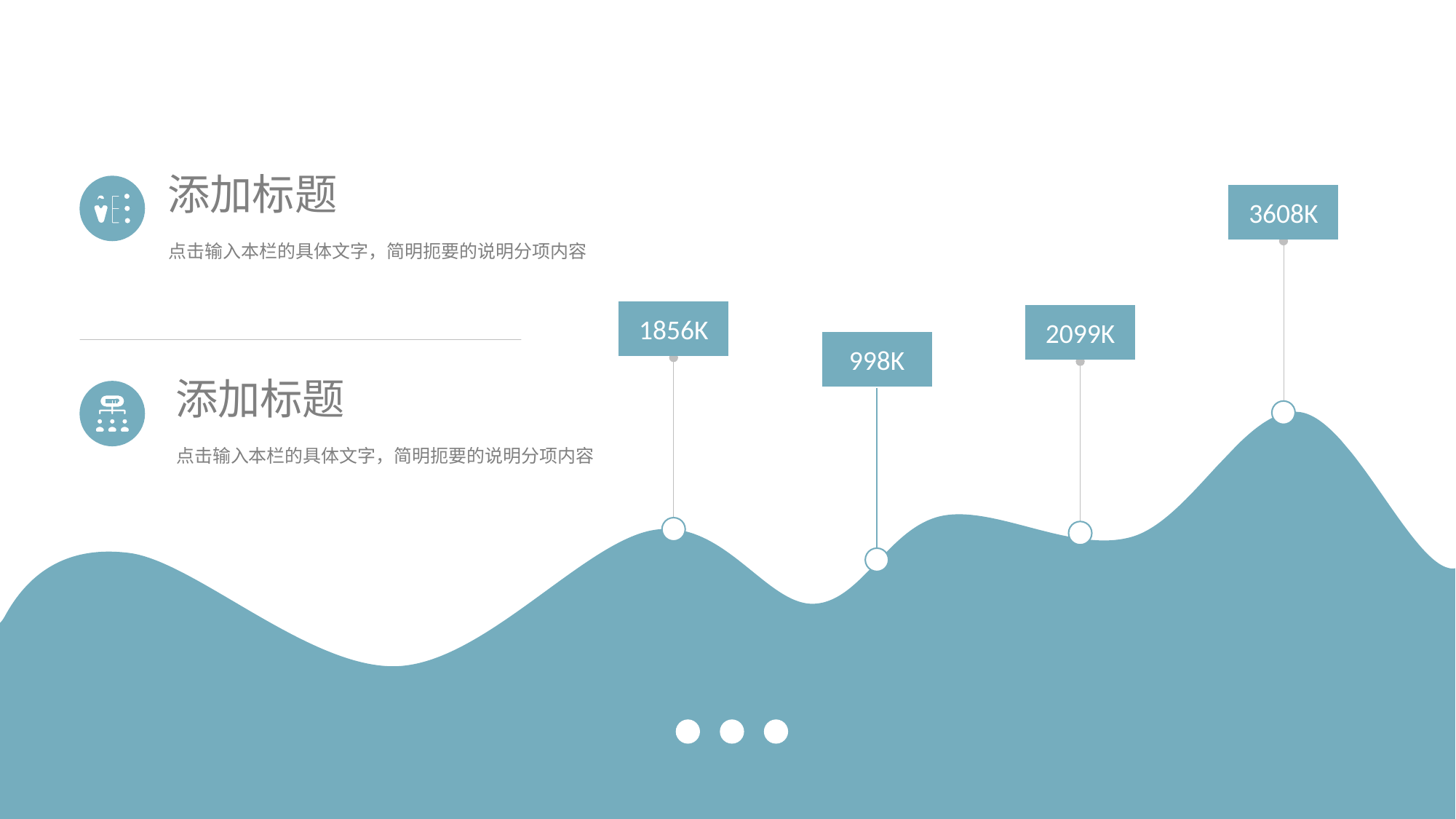

添加标题

3608K
点击输入本栏的具体文字，简明扼要的说明分项内容
1856K
2099K
998K
添加标题

点击输入本栏的具体文字，简明扼要的说明分项内容